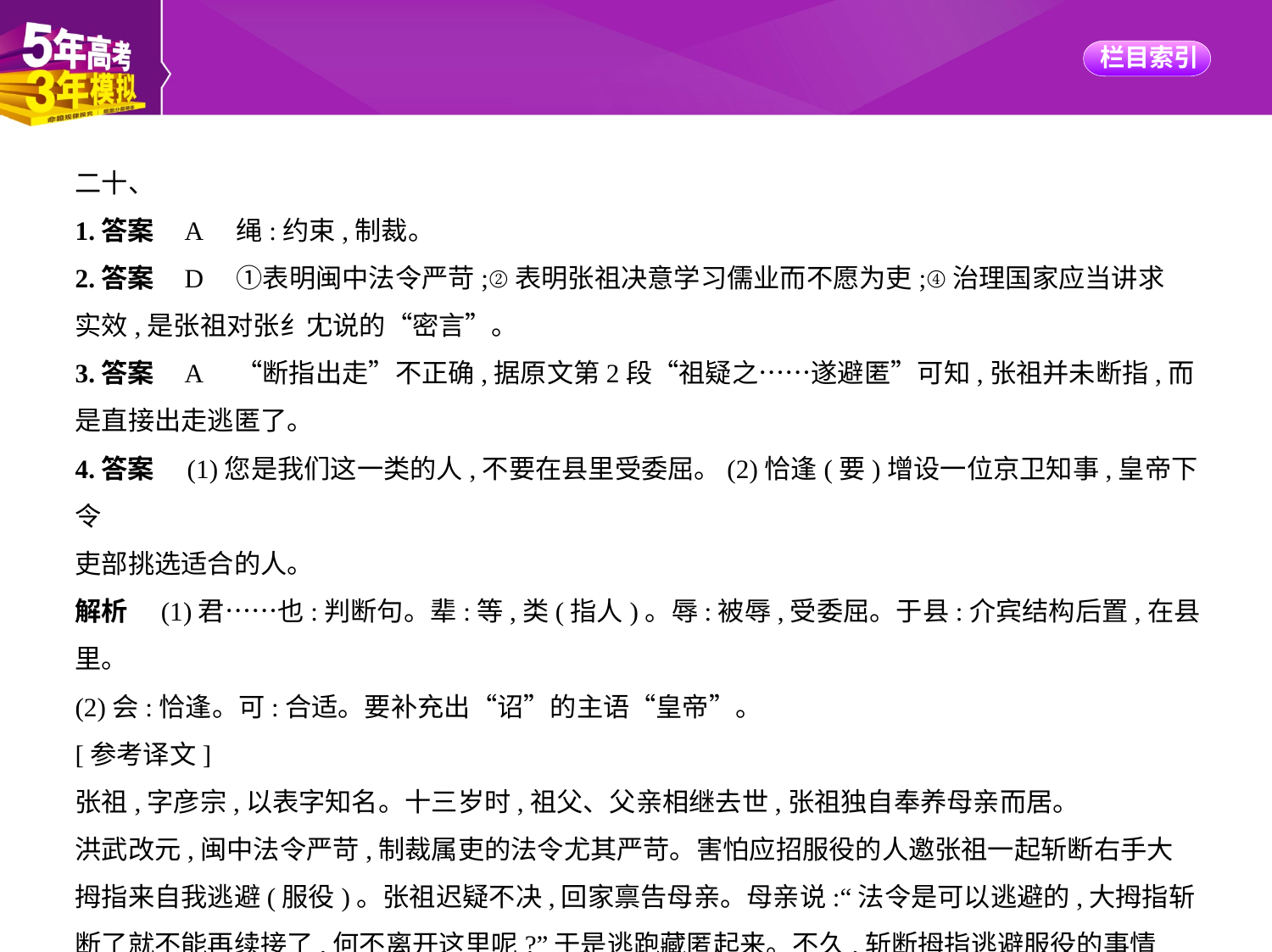

二十、
1.答案    A　绳:约束,制裁。
2.答案    D　①表明闽中法令严苛;②表明张祖决意学习儒业而不愿为吏;④治理国家应当讲求
实效,是张祖对张纟冘说的“密言”。
3.答案    A　“断指出走”不正确,据原文第2段“祖疑之……遂避匿”可知,张祖并未断指,而
是直接出走逃匿了。
4.答案　(1)您是我们这一类的人,不要在县里受委屈。(2)恰逢(要)增设一位京卫知事,皇帝下令
吏部挑选适合的人。
解析　(1)君……也:判断句。辈:等,类(指人)。辱:被辱,受委屈。于县:介宾结构后置,在县里。
(2)会:恰逢。可:合适。要补充出“诏”的主语“皇帝”。
[参考译文]
张祖,字彦宗,以表字知名。十三岁时,祖父、父亲相继去世,张祖独自奉养母亲而居。
洪武改元,闽中法令严苛,制裁属吏的法令尤其严苛。害怕应招服役的人邀张祖一起斩断右手大
拇指来自我逃避(服役)。张祖迟疑不决,回家禀告母亲。母亲说:“法令是可以逃避的,大拇指斩
断了就不能再续接了,何不离开这里呢?”于是逃跑藏匿起来。不久,斩断拇指逃避服役的事情